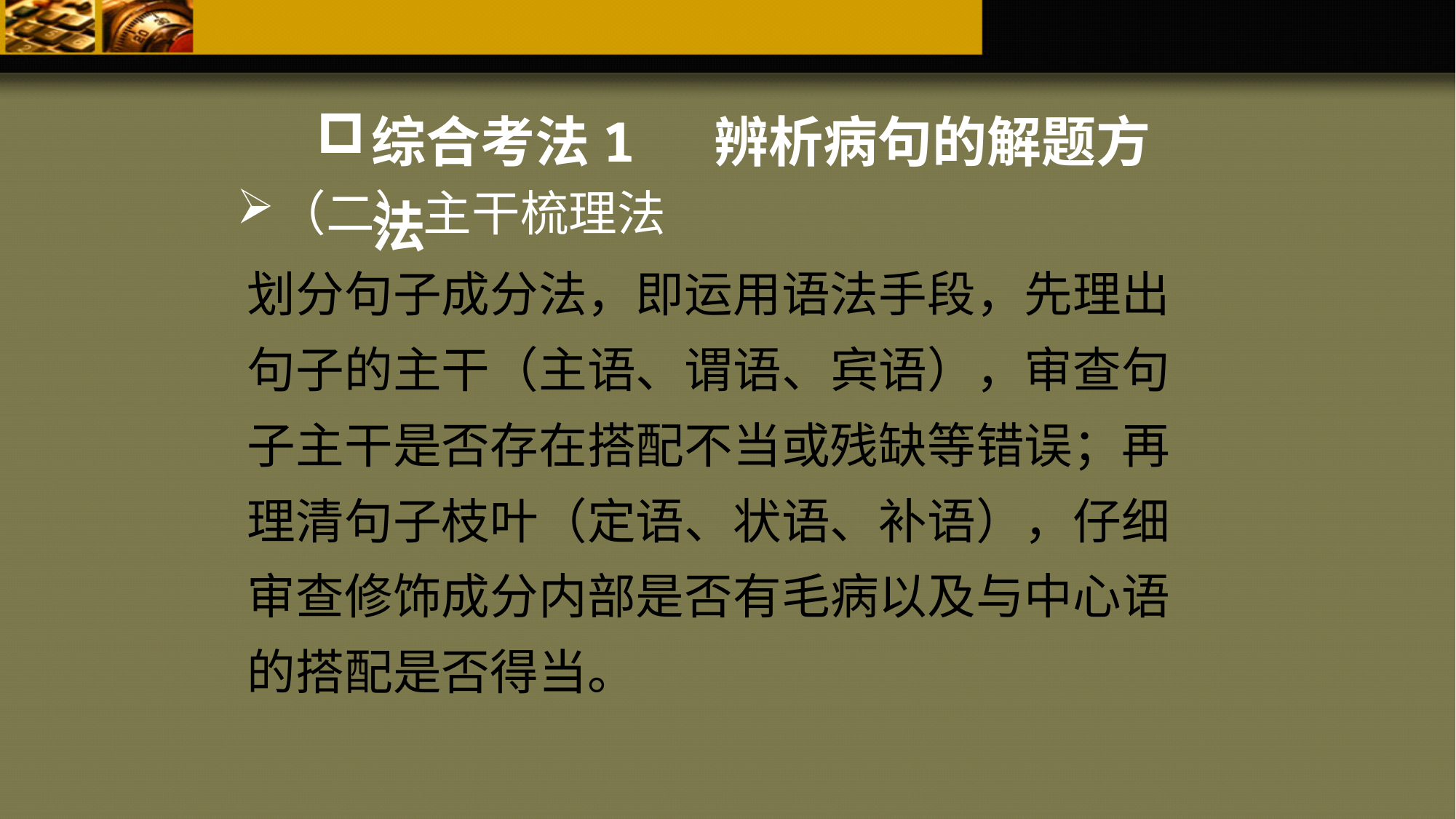

综合考法1  辨析病句的解题方法
（二）主干梳理法
划分句子成分法，即运用语法手段，先理出句子的主干（主语、谓语、宾语），审查句子主干是否存在搭配不当或残缺等错误；再理清句子枝叶（定语、状语、补语），仔细审查修饰成分内部是否有毛病以及与中心语的搭配是否得当。